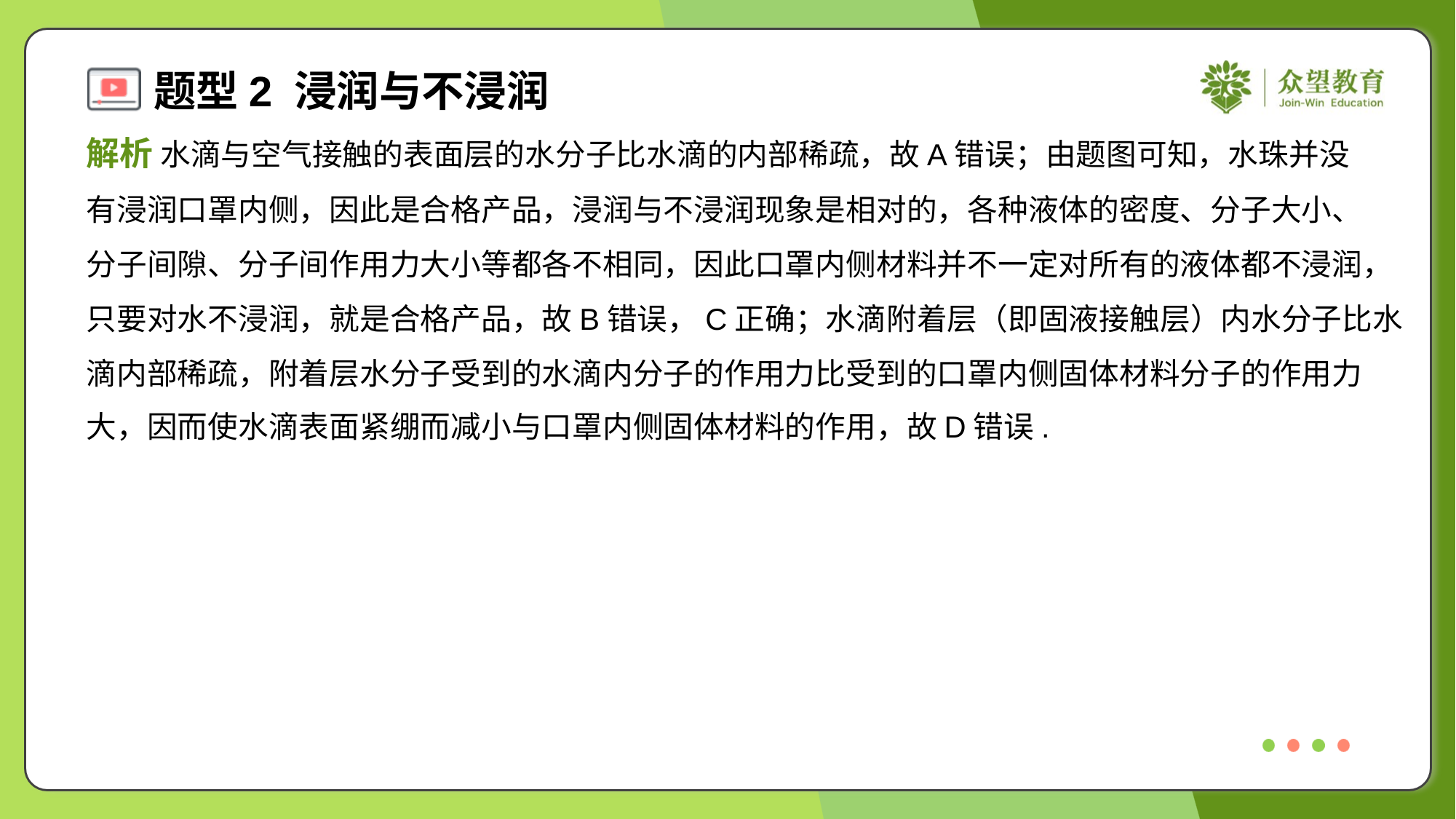

解析 水滴与空气接触的表面层的水分子比水滴的内部稀疏，故A错误；由题图可知，水珠并没
有浸润口罩内侧，因此是合格产品，浸润与不浸润现象是相对的，各种液体的密度、分子大小、
分子间隙、分子间作用力大小等都各不相同，因此口罩内侧材料并不一定对所有的液体都不浸润，
只要对水不浸润，就是合格产品，故B错误，C正确；水滴附着层（即固液接触层）内水分子比水
滴内部稀疏，附着层水分子受到的水滴内分子的作用力比受到的口罩内侧固体材料分子的作用力
大，因而使水滴表面紧绷而减小与口罩内侧固体材料的作用，故D错误.